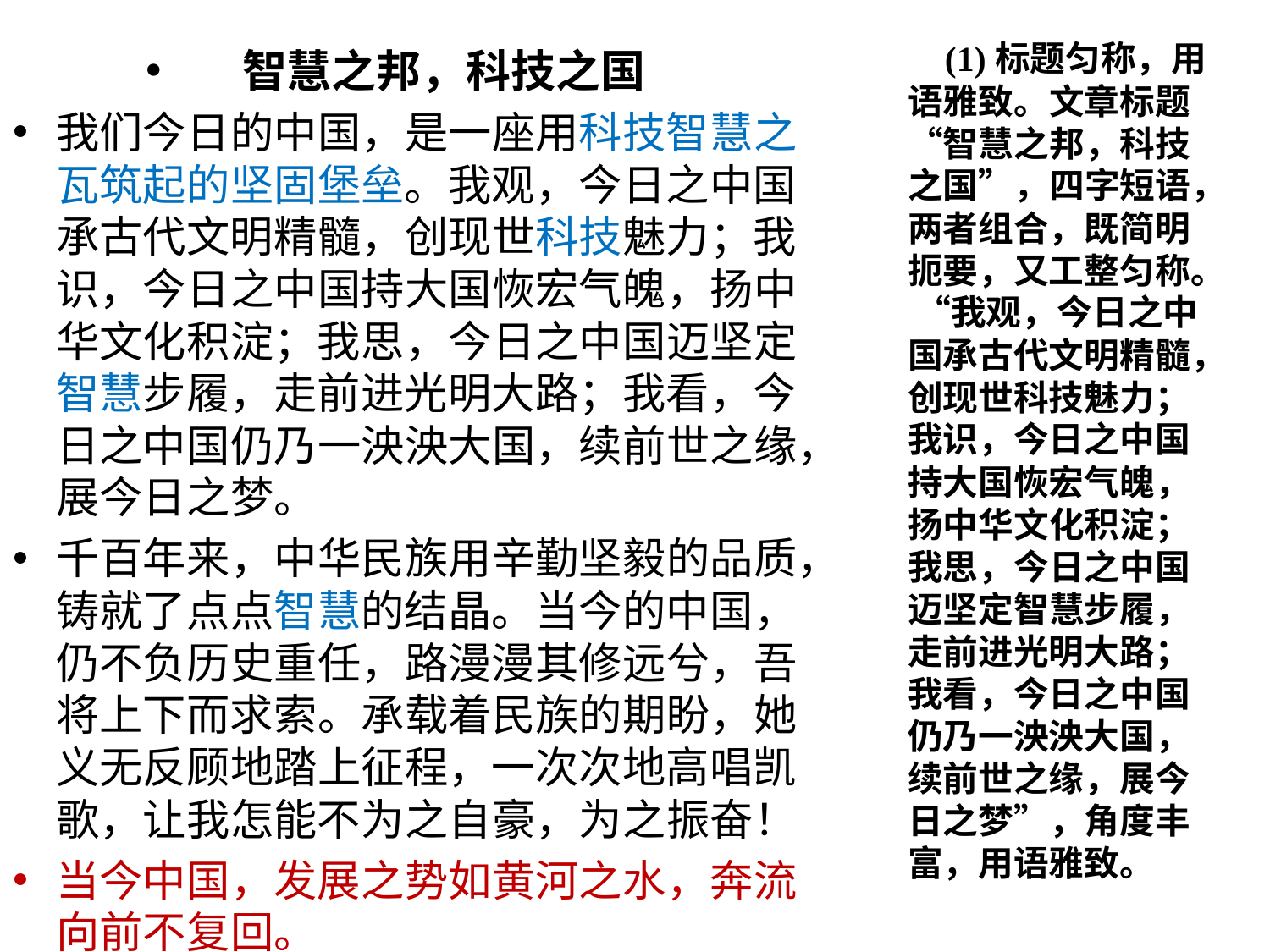

(1)标题匀称，用语雅致。文章标题“智慧之邦，科技之国”，四字短语，两者组合，既简明扼要，又工整匀称。 “我观，今日之中国承古代文明精髓，创现世科技魅力；我识，今日之中国持大国恢宏气魄，扬中华文化积淀；我思，今日之中国迈坚定智慧步履，走前进光明大路；我看，今日之中国仍乃一泱泱大国，续前世之缘，展今日之梦”，角度丰富，用语雅致。
智慧之邦，科技之国
我们今日的中国，是一座用科技智慧之瓦筑起的坚固堡垒。我观，今日之中国承古代文明精髓，创现世科技魅力；我识，今日之中国持大国恢宏气魄，扬中华文化积淀；我思，今日之中国迈坚定智慧步履，走前进光明大路；我看，今日之中国仍乃一泱泱大国，续前世之缘，展今日之梦。
千百年来，中华民族用辛勤坚毅的品质，铸就了点点智慧的结晶。当今的中国，仍不负历史重任，路漫漫其修远兮，吾将上下而求索。承载着民族的期盼，她义无反顾地踏上征程，一次次地高唱凯歌，让我怎能不为之自豪，为之振奋！
当今中国，发展之势如黄河之水，奔流向前不复回。